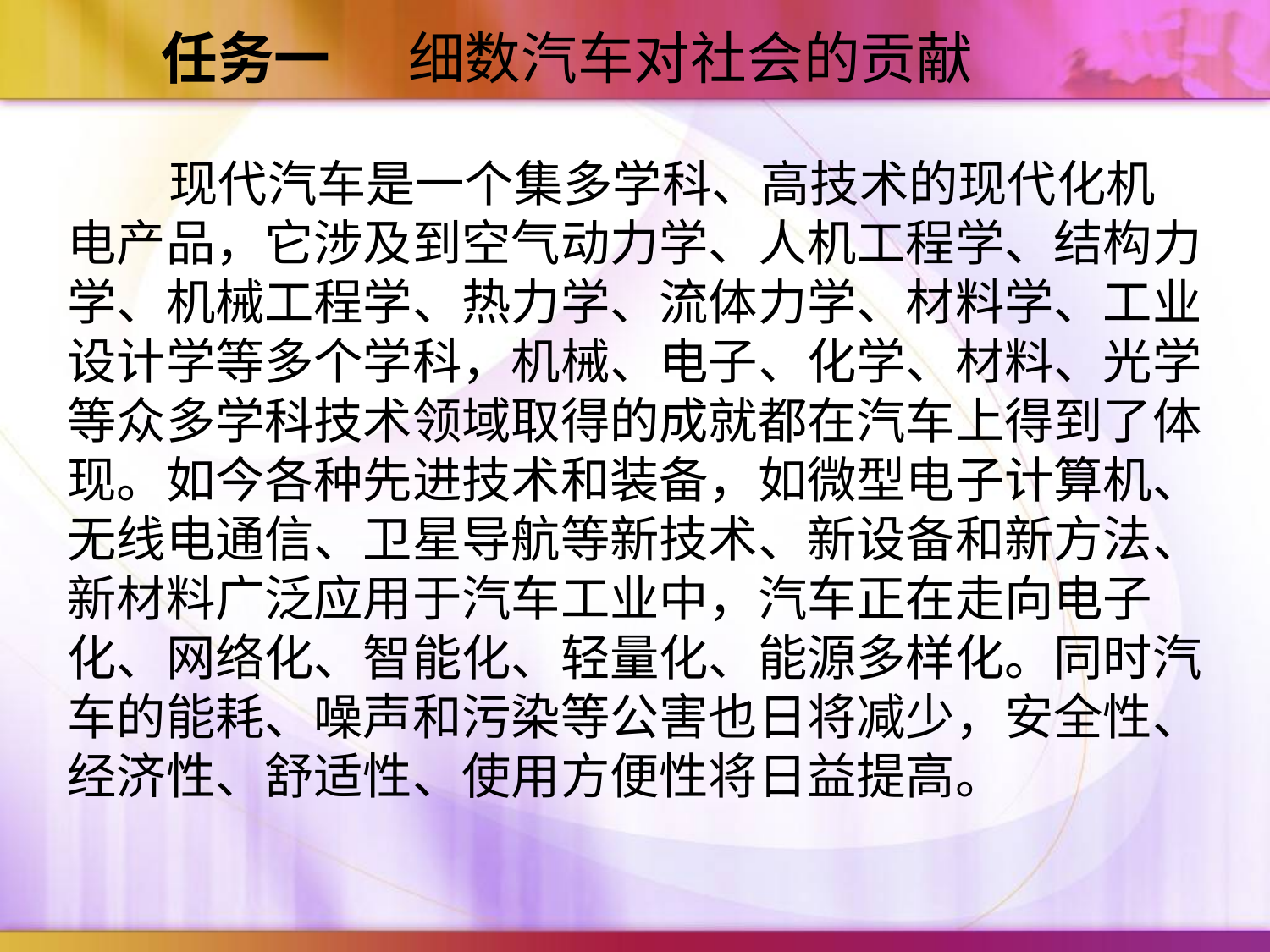

任务一      细数汽车对社会的贡献
        现代汽车是一个集多学科、高技术的现代化机电产品，它涉及到空气动力学、人机工程学、结构力学、机械工程学、热力学、流体力学、材料学、工业设计学等多个学科，机械、电子、化学、材料、光学等众多学科技术领域取得的成就都在汽车上得到了体现。如今各种先进技术和装备，如微型电子计算机、无线电通信、卫星导航等新技术、新设备和新方法、新材料广泛应用于汽车工业中，汽车正在走向电子化、网络化、智能化、轻量化、能源多样化。同时汽车的能耗、噪声和污染等公害也日将减少，安全性、经济性、舒适性、使用方便性将日益提高。